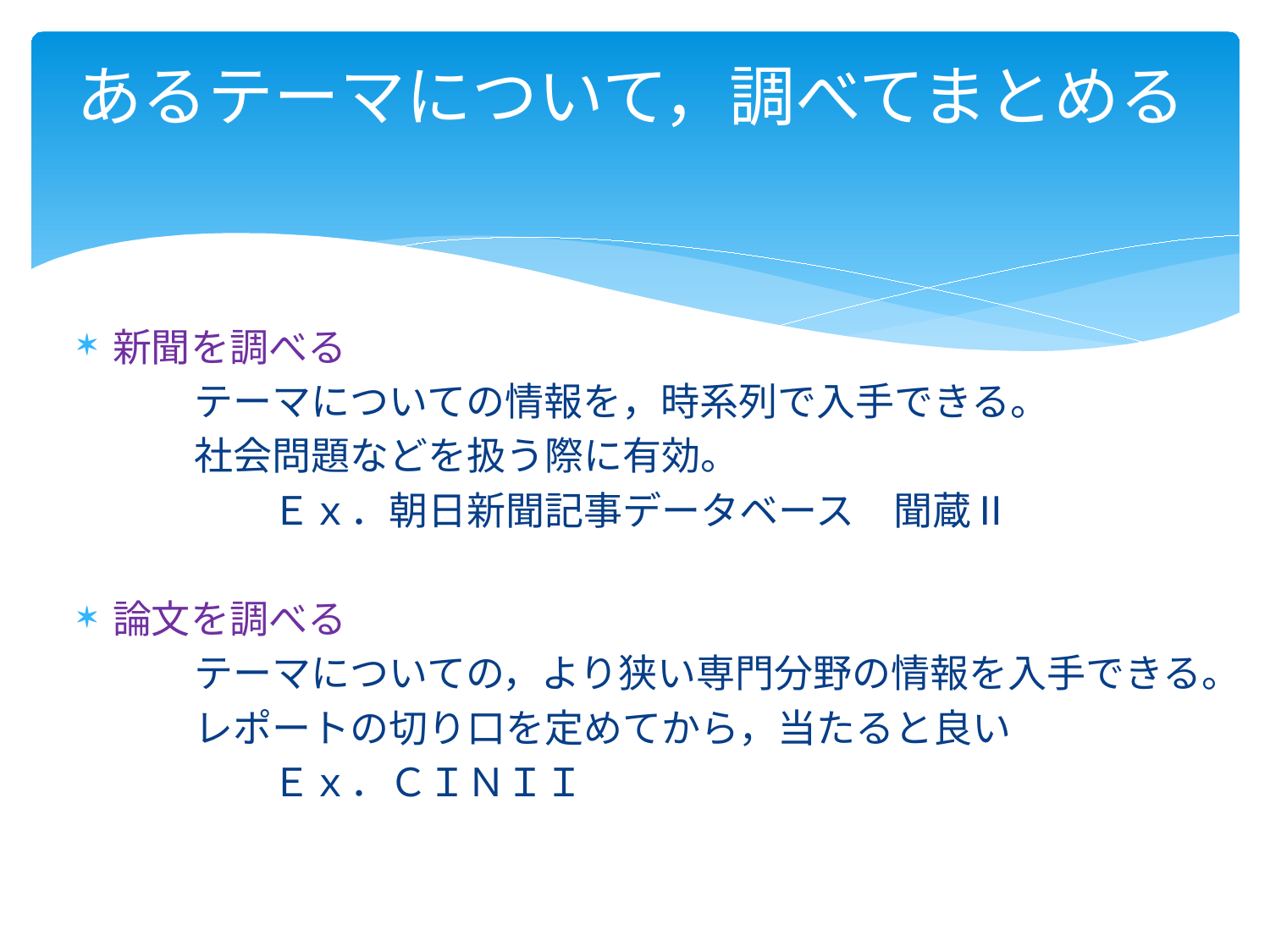

# あるテーマについて，調べてまとめる
新聞を調べる
　　　テーマについての情報を，時系列で入手できる。
　　　社会問題などを扱う際に有効。
　　　　　Ｅｘ．朝日新聞記事データベース　聞蔵Ⅱ

論文を調べる
　　　テーマについての，より狭い専門分野の情報を入手できる。
　　　レポートの切り口を定めてから，当たると良い
　　　　　Ｅｘ．ＣＩＮＩＩ